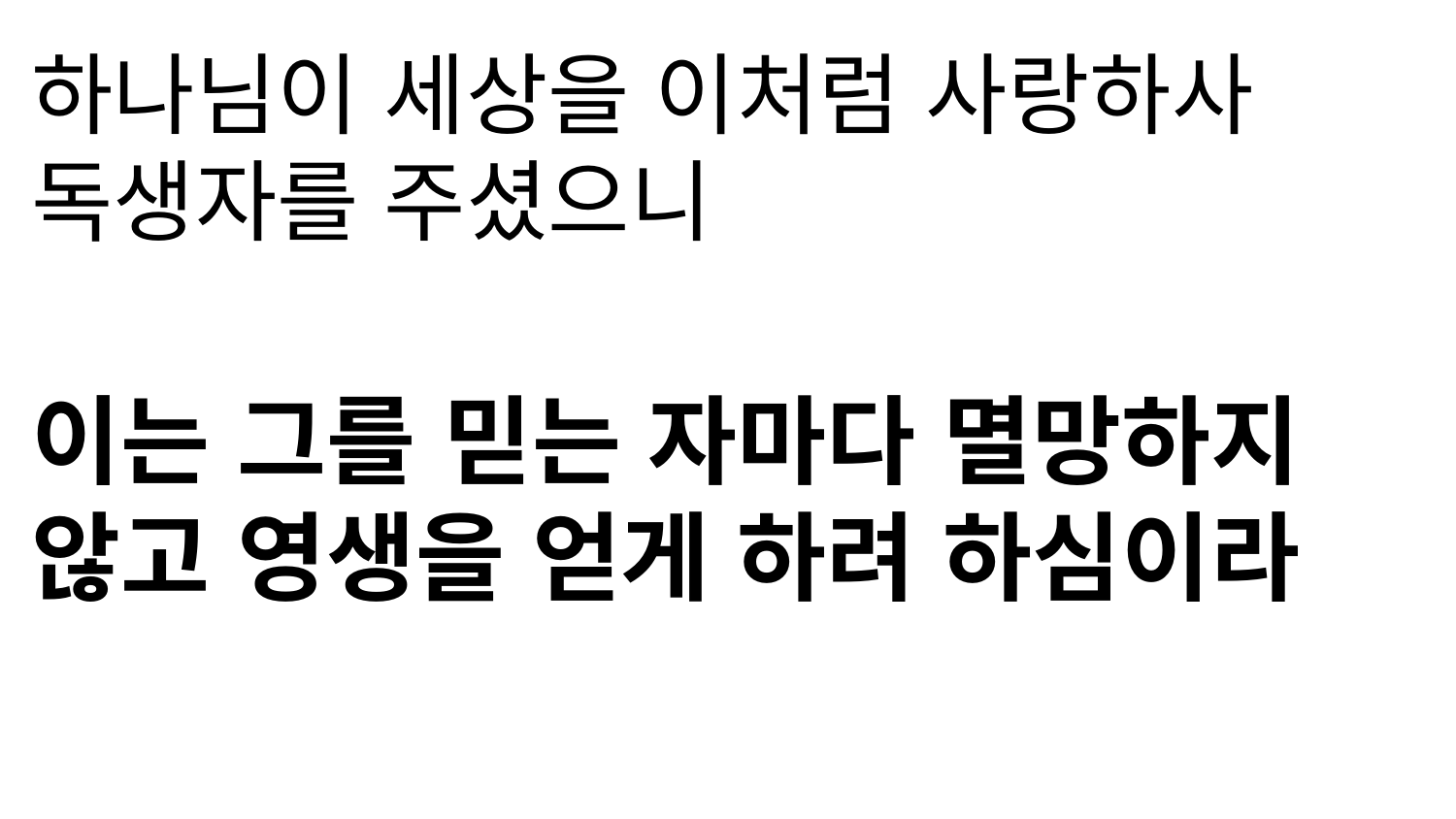

하나님이 세상을 이처럼 사랑하사 독생자를 주셨으니
이는 그를 믿는 자마다 멸망하지 않고 영생을 얻게 하려 하심이라